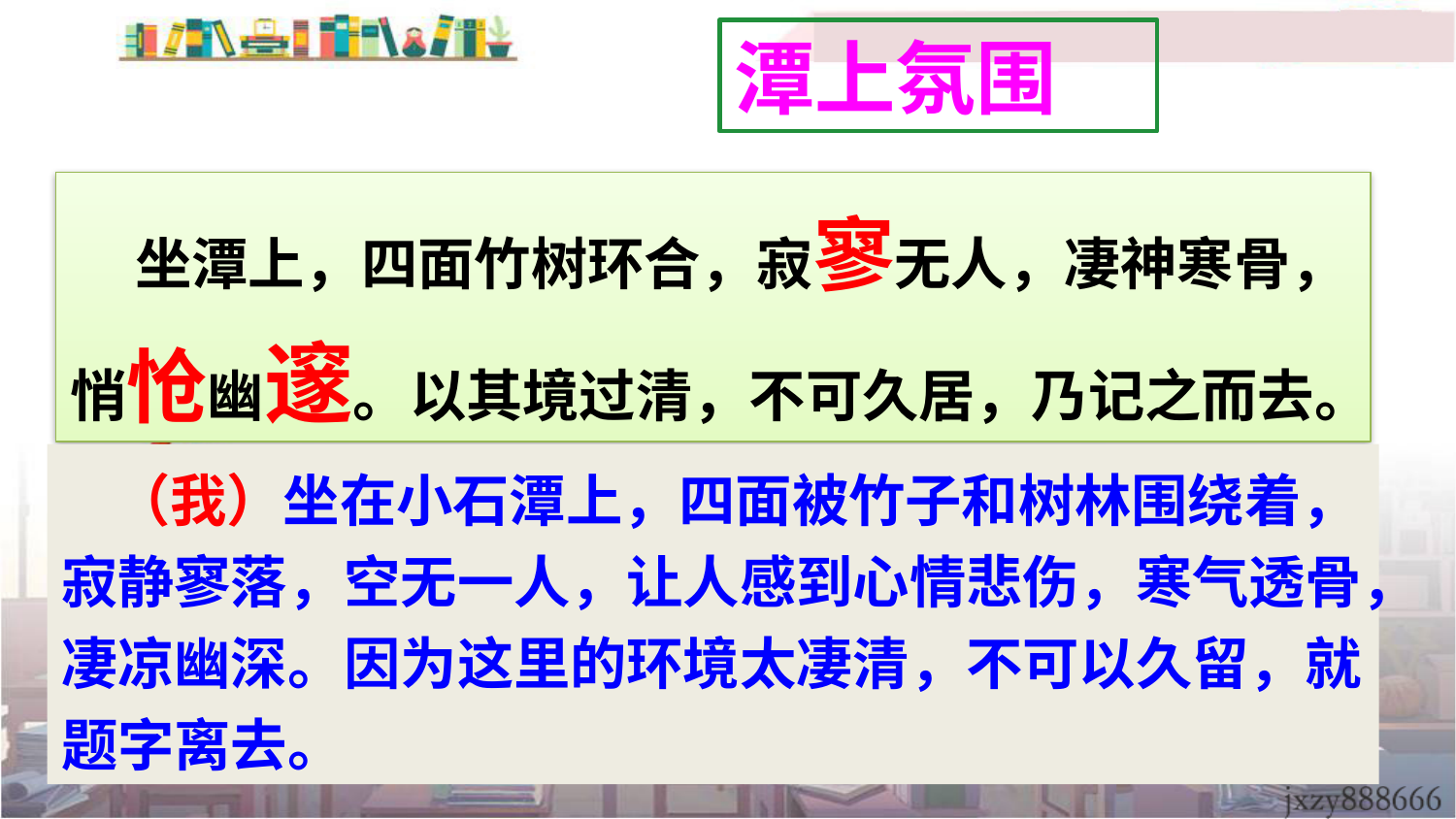

潭上氛围
    坐潭上，四面竹树环合，寂寥无人，凄神寒骨，悄怆幽邃。以其境过清，不可久居，乃记之而去。
   （我）坐在小石潭上，四面被竹子和树林围绕着，寂静寥落，空无一人，让人感到心情悲伤，寒气透骨，凄凉幽深。因为这里的环境太凄清，不可以久留，就题字离去。